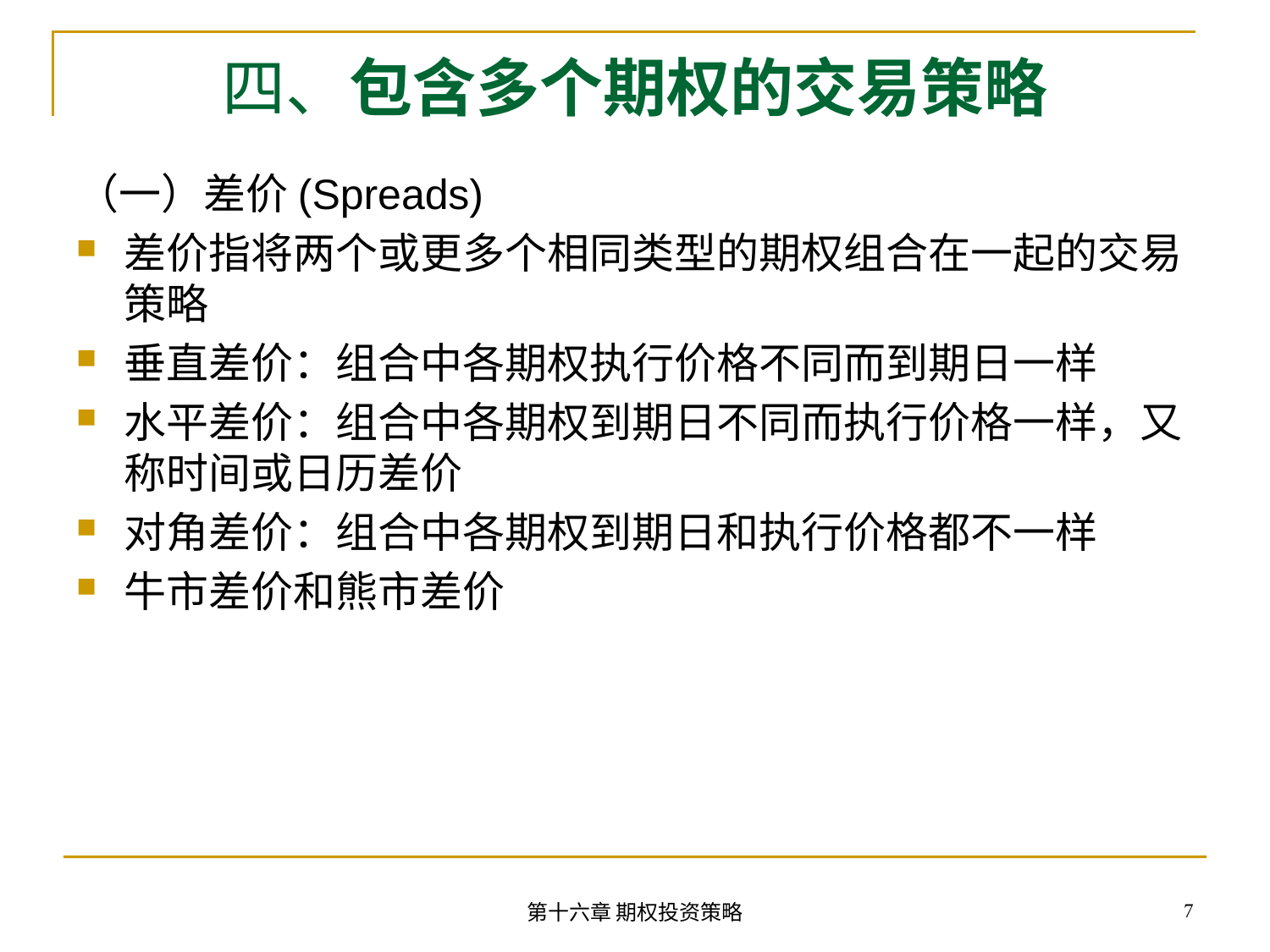

# 四、包含多个期权的交易策略
（一）差价(Spreads)
差价指将两个或更多个相同类型的期权组合在一起的交易策略
垂直差价：组合中各期权执行价格不同而到期日一样
水平差价：组合中各期权到期日不同而执行价格一样，又称时间或日历差价
对角差价：组合中各期权到期日和执行价格都不一样
牛市差价和熊市差价

7
第十六章 期权投资策略